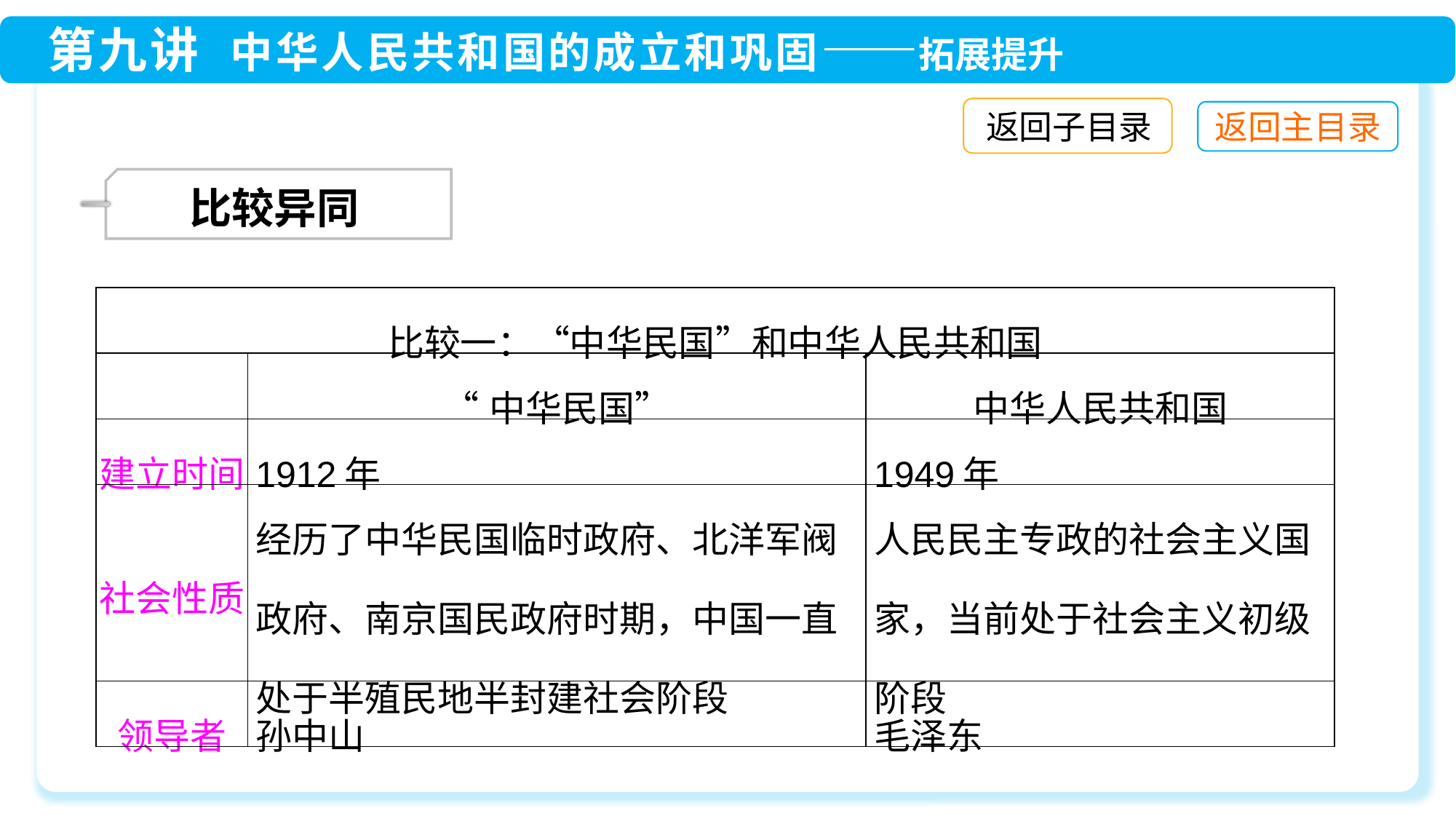

返回子目录
 比较异同

| 比较一：“中华民国”和中华人民共和国 |  |  |
| --- | --- | --- |
|  | “中华民国” | 中华人民共和国 |
| 建立时间 | 1912年 | 1949年 |
| 社会性质 | 经历了中华民国临时政府、北洋军阀政府、南京国民政府时期，中国一直处于半殖民地半封建社会阶段 | 人民民主专政的社会主义国家，当前处于社会主义初级阶段 |
| 领导者 | 孙中山 | 毛泽东 |